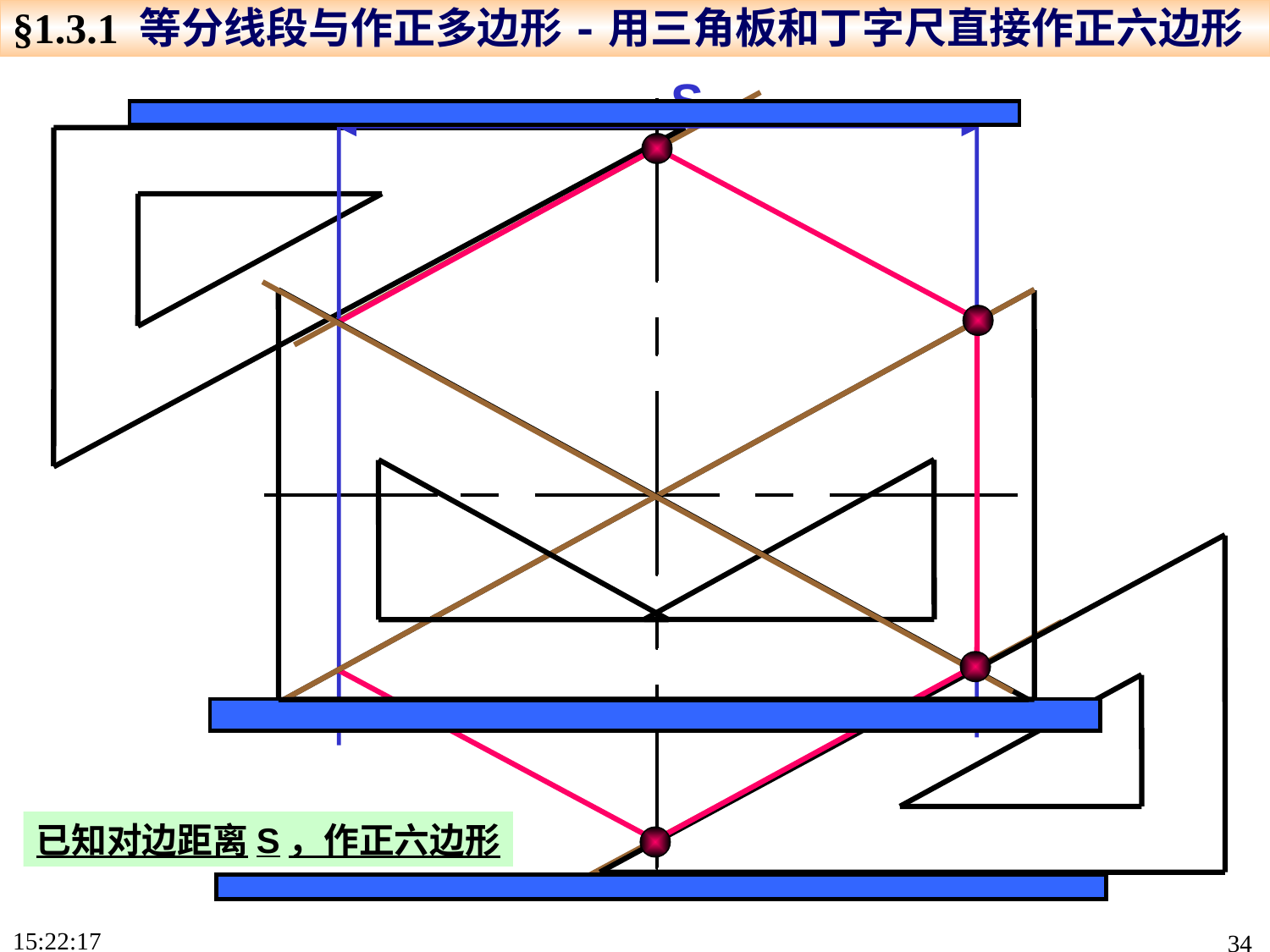

§1.3.1 等分线段与作正多边形-用三角板和丁字尺直接作正六边形
S

已知对边距离S，作正六边形

15:22:17
34